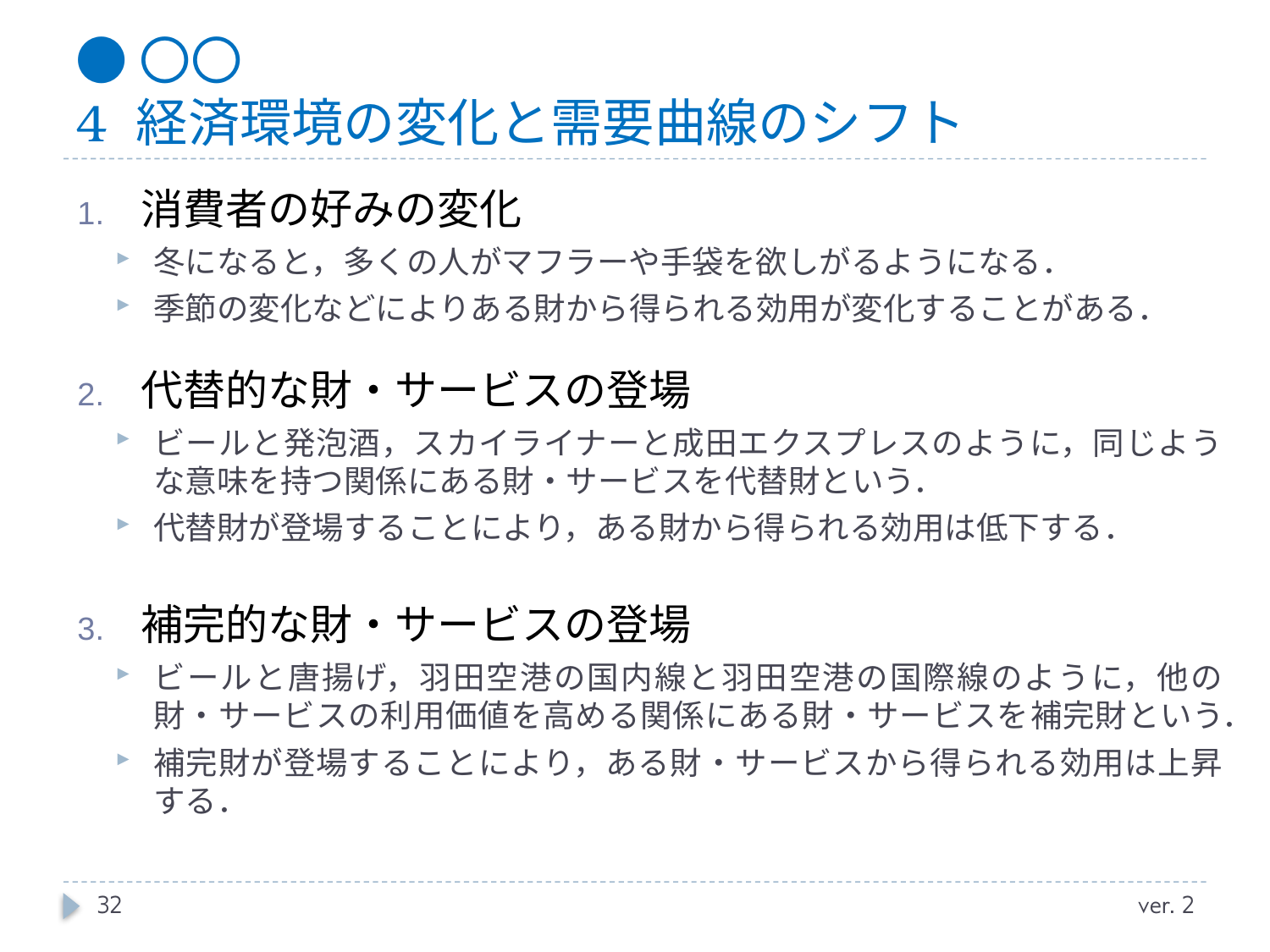

# ●〇〇 4 経済環境の変化と需要曲線のシフト
消費者の好みの変化
冬になると，多くの人がマフラーや手袋を欲しがるようになる．
季節の変化などによりある財から得られる効用が変化することがある．

代替的な財・サービスの登場
ビールと発泡酒，スカイライナーと成田エクスプレスのように，同じような意味を持つ関係にある財・サービスを代替財という．
代替財が登場することにより，ある財から得られる効用は低下する．

補完的な財・サービスの登場
ビールと唐揚げ，羽田空港の国内線と羽田空港の国際線のように，他の財・サービスの利用価値を高める関係にある財・サービスを補完財という．
補完財が登場することにより，ある財・サービスから得られる効用は上昇する．
32
ver. 2